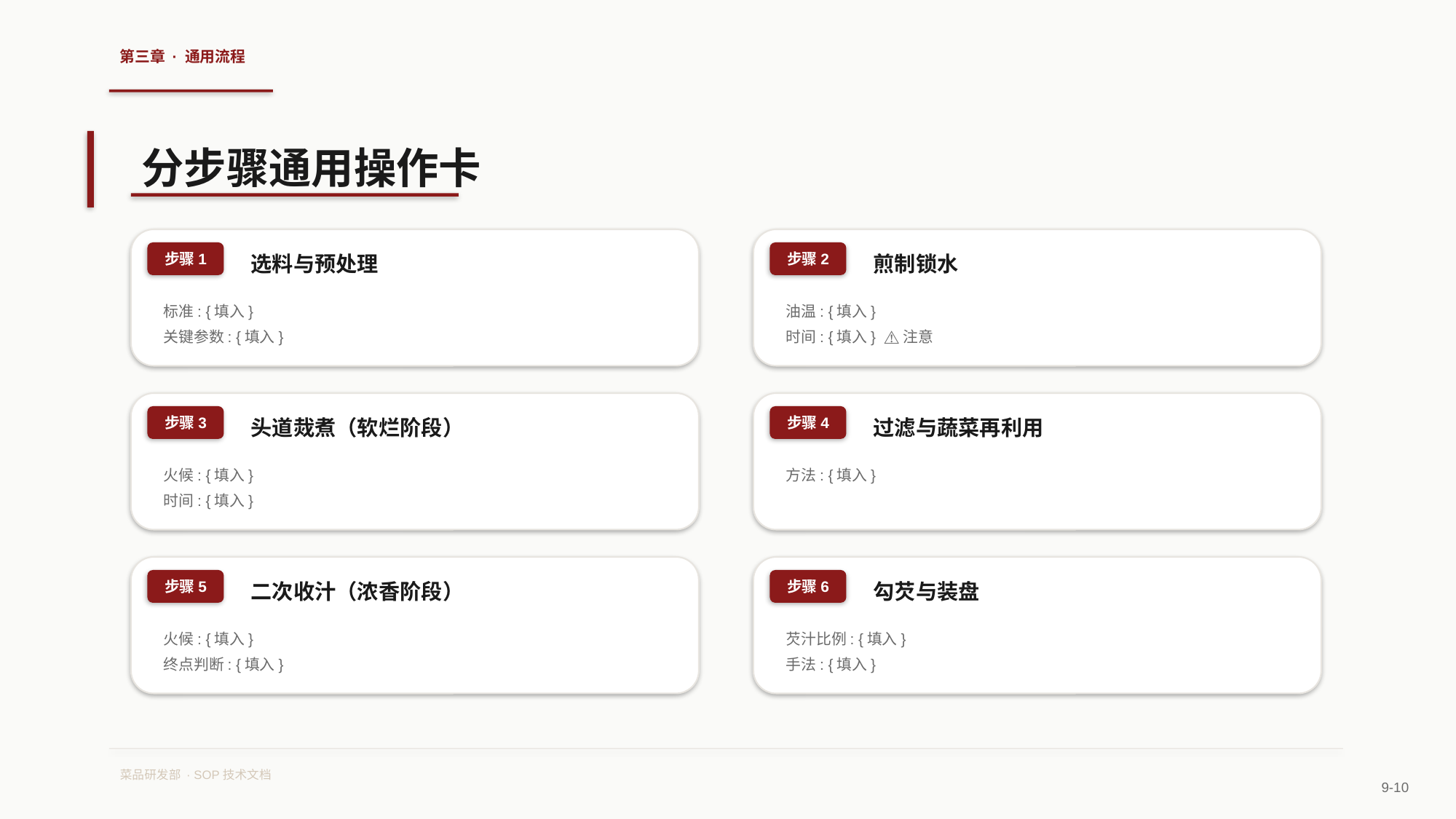

第三章 · 通用流程

分步骤通用操作卡

选料与预处理
煎制锁水
步骤1
步骤2
标准: {填入}
关键参数: {填入}
油温: {填入}
时间: {填入}  ⚠注意

头道烖煮（软烂阶段）
过滤与蔬菜再利用
步骤3
步骤4
火候: {填入}
时间: {填入}
方法: {填入}

二次收汁（浓香阶段）
勾芡与装盘
步骤5
步骤6
火候: {填入}
终点判断: {填入}
芡汁比例: {填入}
手法: {填入}

菜品研发部 · SOP技术文档
9-10